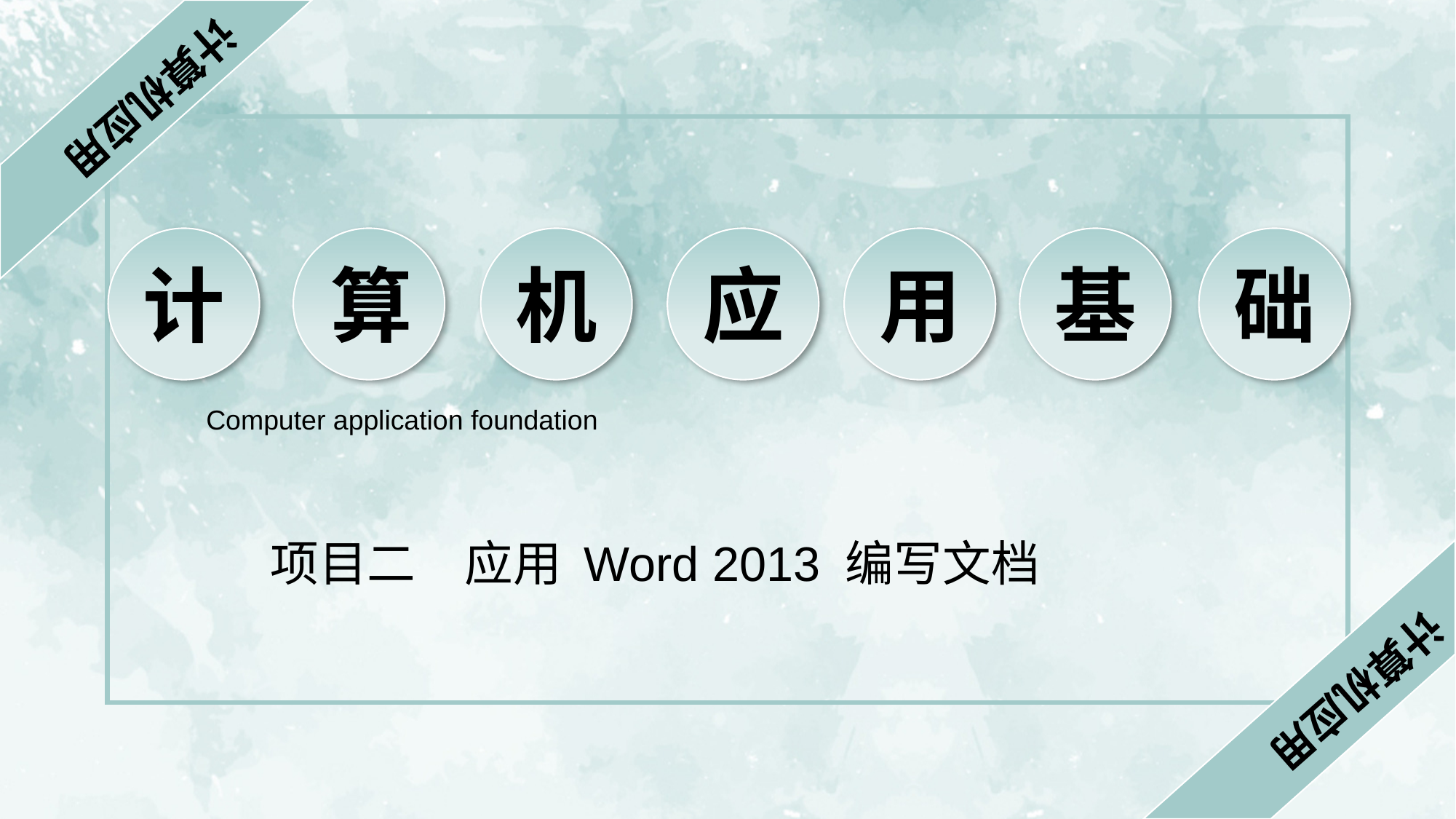

计算机应用

计

算

机

应
用
基
础
Computer application foundation
项目二　应用 Word 2013 编写文档
计算机应用